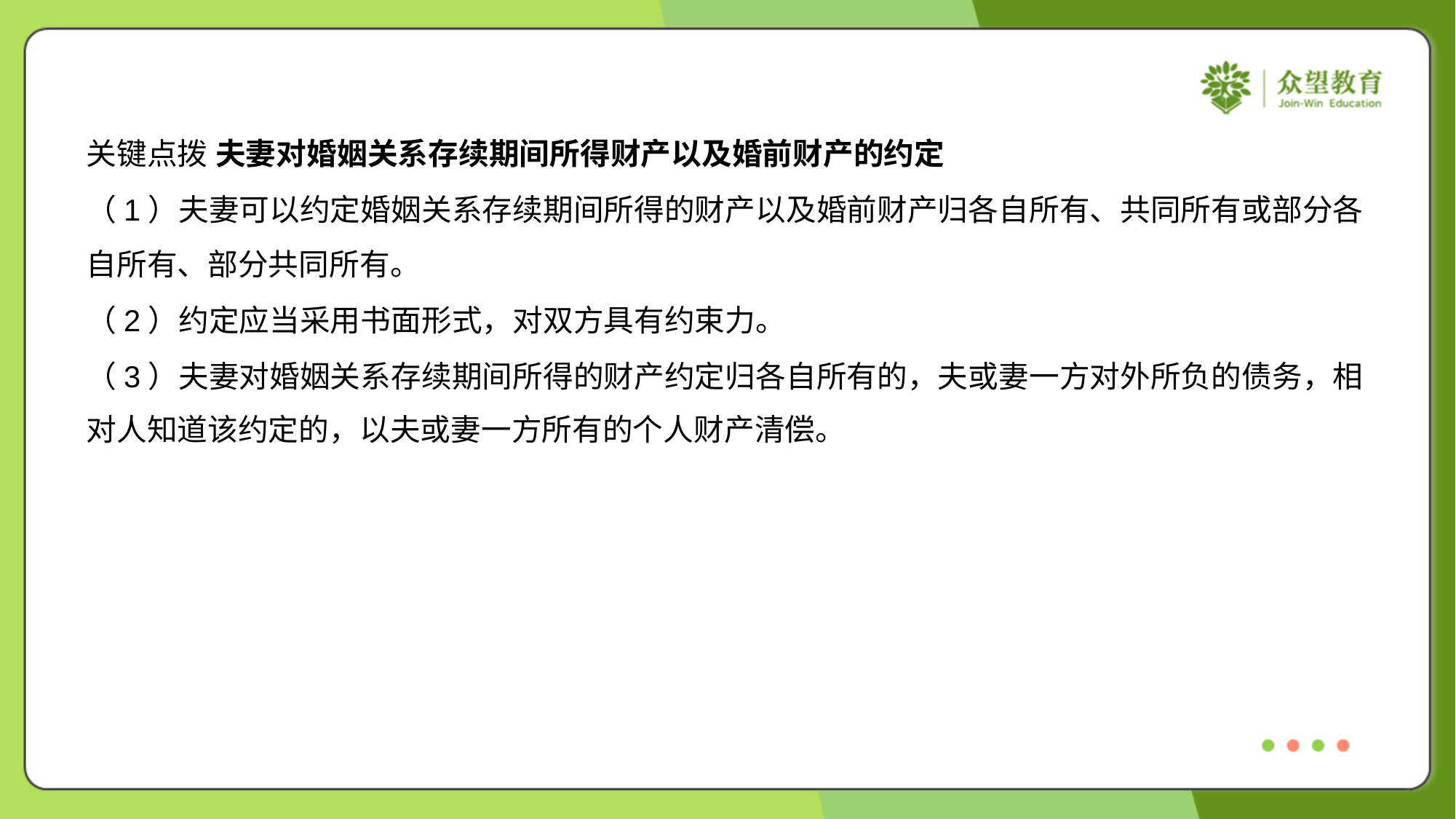

关键点拨 夫妻对婚姻关系存续期间所得财产以及婚前财产的约定
（1）夫妻可以约定婚姻关系存续期间所得的财产以及婚前财产归各自所有、共同所有或部分各
自所有、部分共同所有。
（2）约定应当采用书面形式，对双方具有约束力。
（3）夫妻对婚姻关系存续期间所得的财产约定归各自所有的，夫或妻一方对外所负的债务，相
对人知道该约定的，以夫或妻一方所有的个人财产清偿。